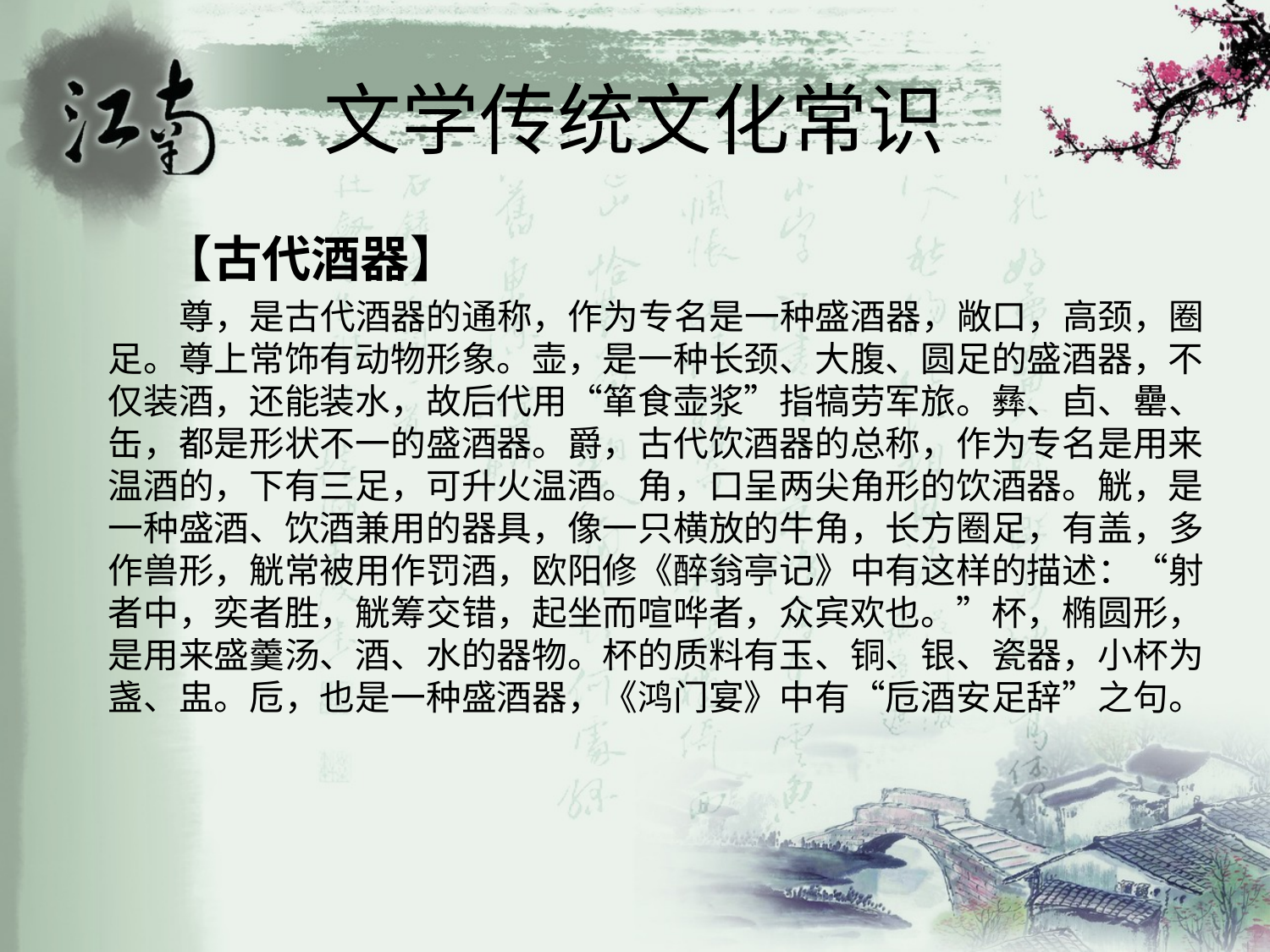

# 文学传统文化常识
      【古代酒器】
        尊，是古代酒器的通称，作为专名是一种盛酒器，敞口，高颈，圈足。尊上常饰有动物形象。壶，是一种长颈、大腹、圆足的盛酒器，不仅装酒，还能装水，故后代用“箪食壶浆”指犒劳军旅。彝、卣、罍、缶，都是形状不一的盛酒器。爵，古代饮酒器的总称，作为专名是用来温酒的，下有三足，可升火温酒。角，口呈两尖角形的饮酒器。觥，是一种盛酒、饮酒兼用的器具，像一只横放的牛角，长方圈足，有盖，多作兽形，觥常被用作罚酒，欧阳修《醉翁亭记》中有这样的描述：“射者中，奕者胜，觥筹交错，起坐而喧哗者，众宾欢也。”杯，椭圆形，是用来盛羹汤、酒、水的器物。杯的质料有玉、铜、银、瓷器，小杯为盏、盅。卮，也是一种盛酒器，《鸿门宴》中有“卮酒安足辞”之句。